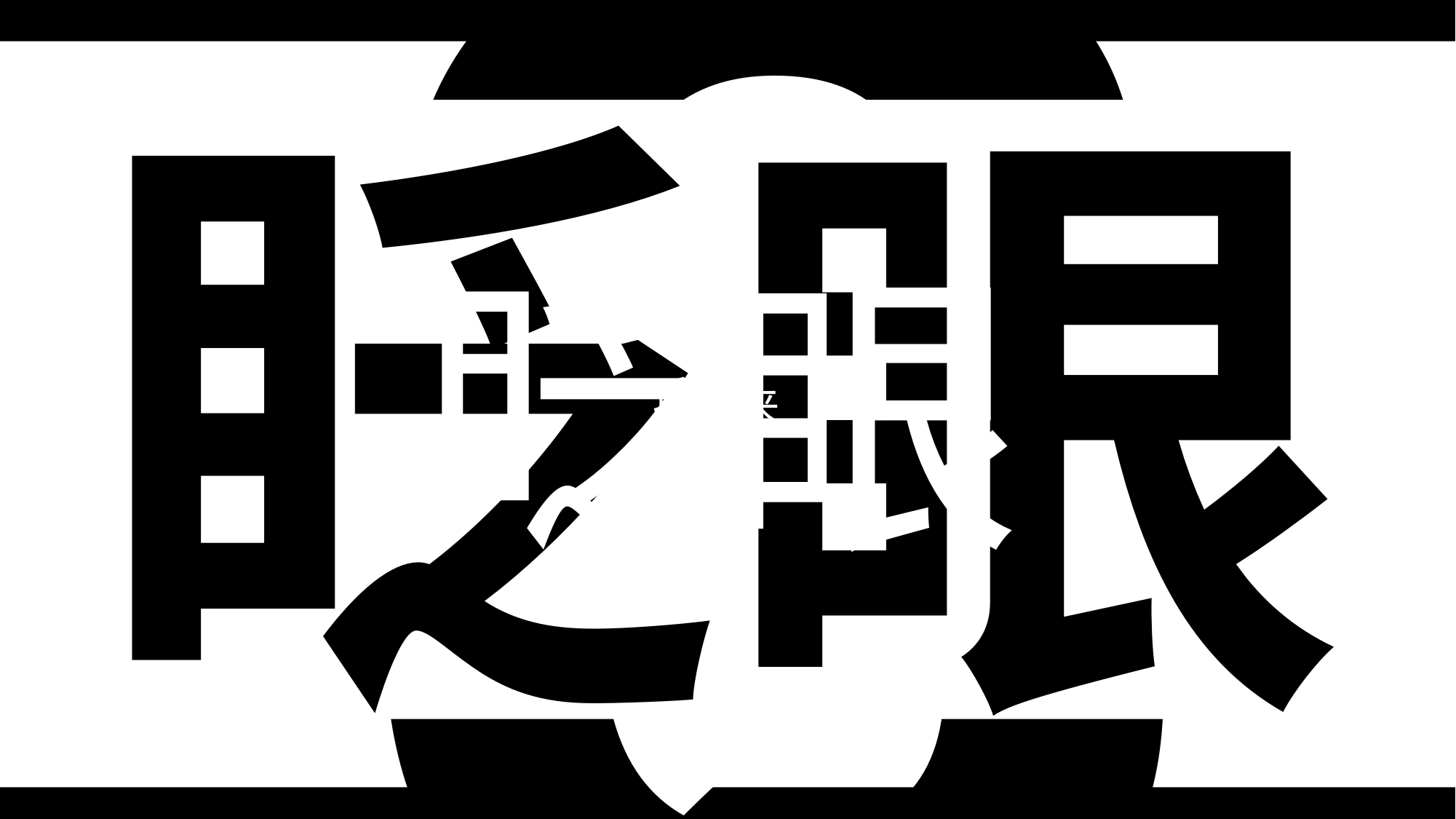

3
2
眨眼

眨眼
眨眼
接下来
千万
别